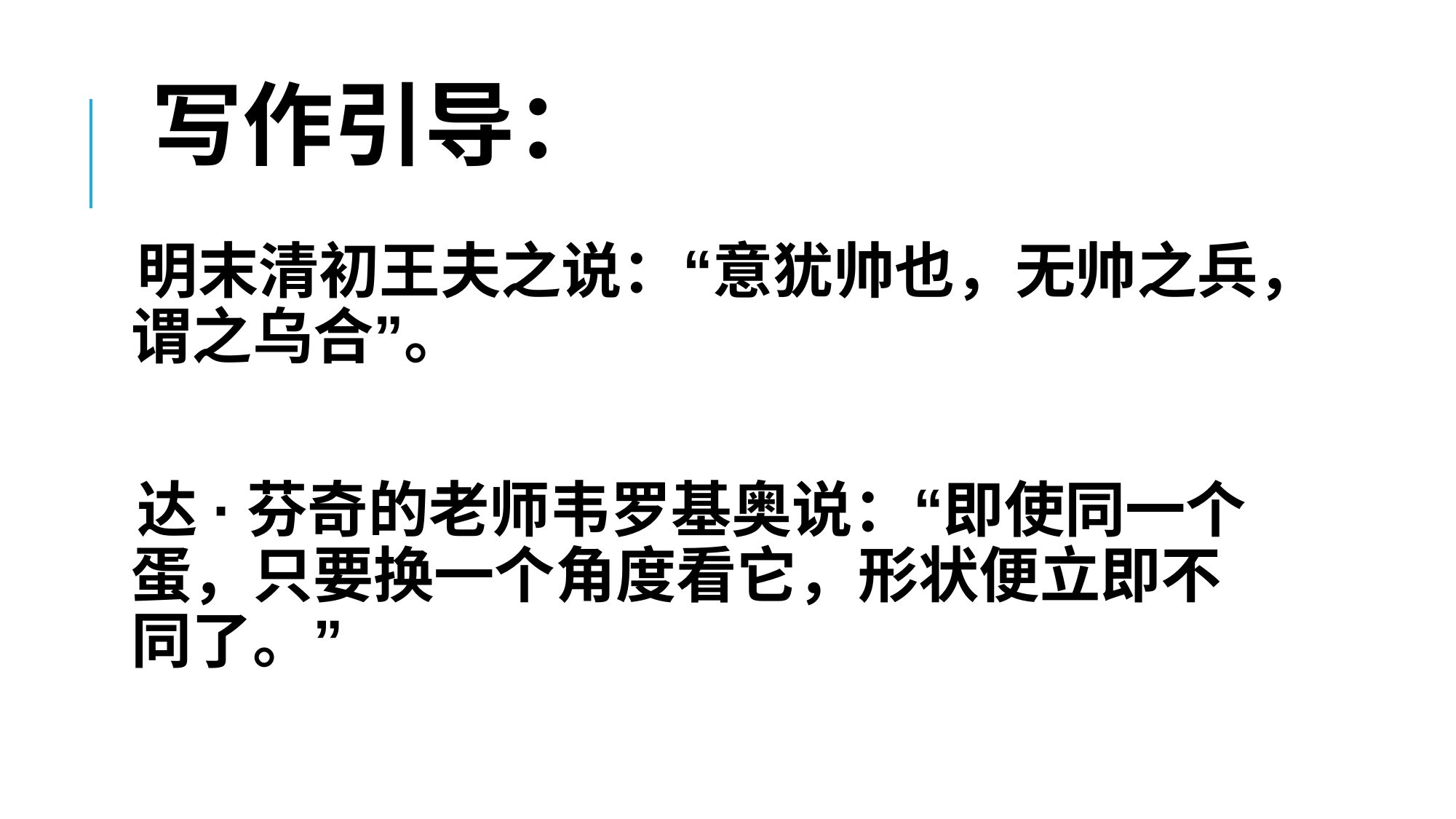

写作引导：
明末清初王夫之说：“意犹帅也，无帅之兵，谓之乌合”。

达·芬奇的老师韦罗基奥说：“即使同一个蛋，只要换一个角度看它，形状便立即不同了。”